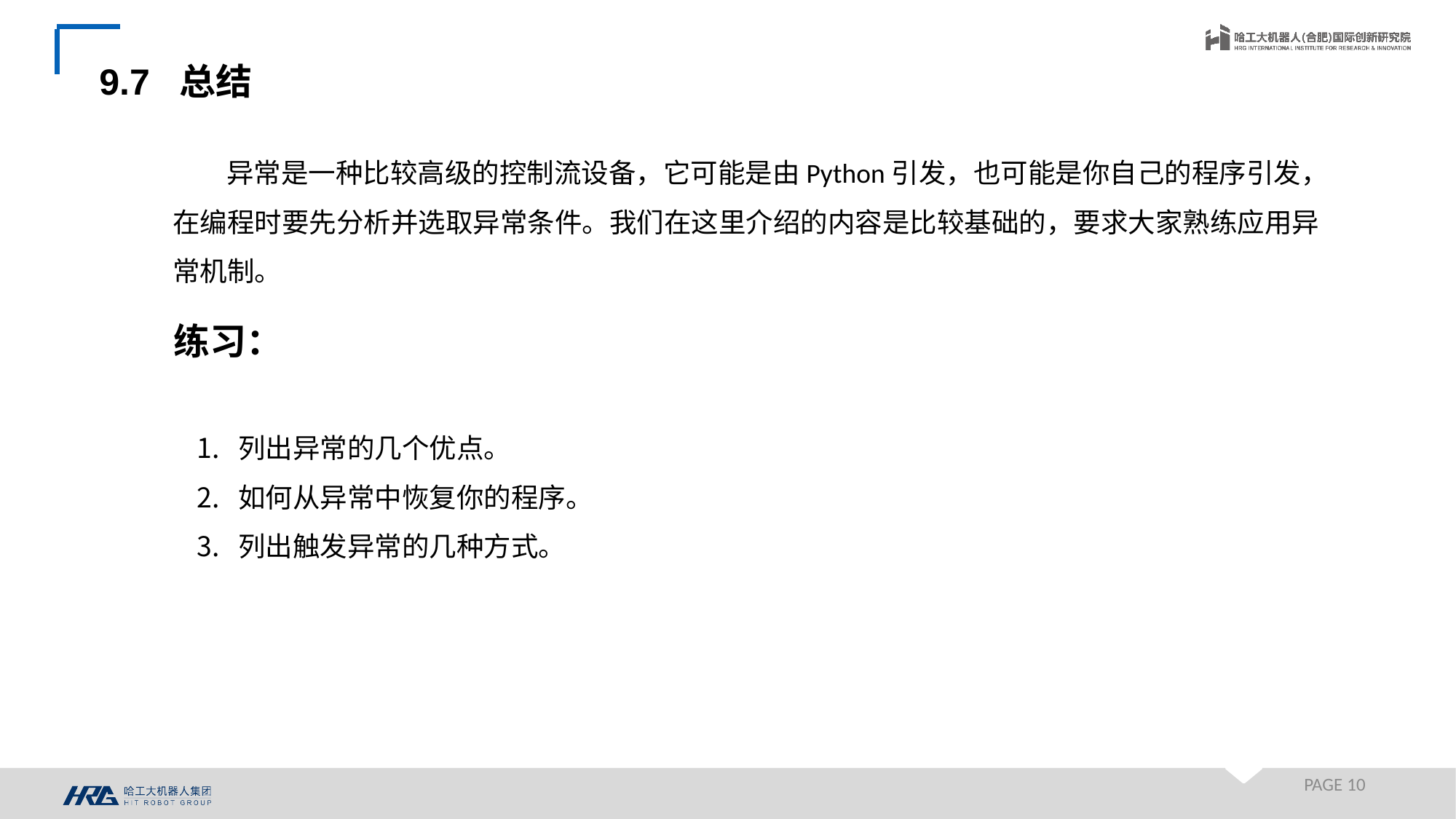

9.7  总结
异常是一种比较高级的控制流设备，它可能是由Python引发，也可能是你自己的程序引发，在编程时要先分析并选取异常条件。我们在这里介绍的内容是比较基础的，要求大家熟练应用异常机制。
练习：
列出异常的几个优点。
如何从异常中恢复你的程序。
列出触发异常的几种方式。